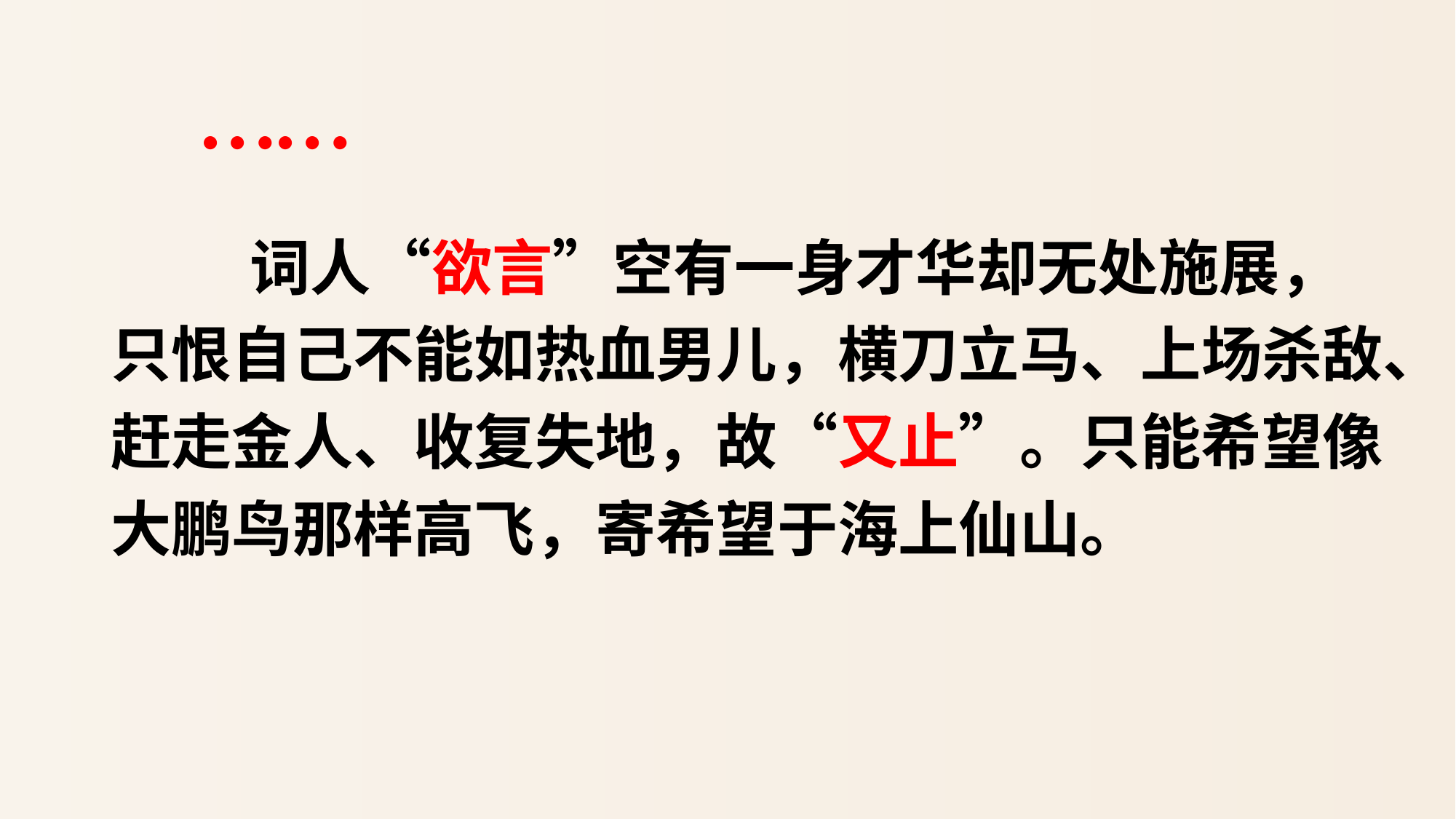

# ……
         词人“欲言”空有一身才华却无处施展，只恨自己不能如热血男儿，横刀立马、上场杀敌、赶走金人、收复失地，故“又止”。只能希望像大鹏鸟那样高飞，寄希望于海上仙山。